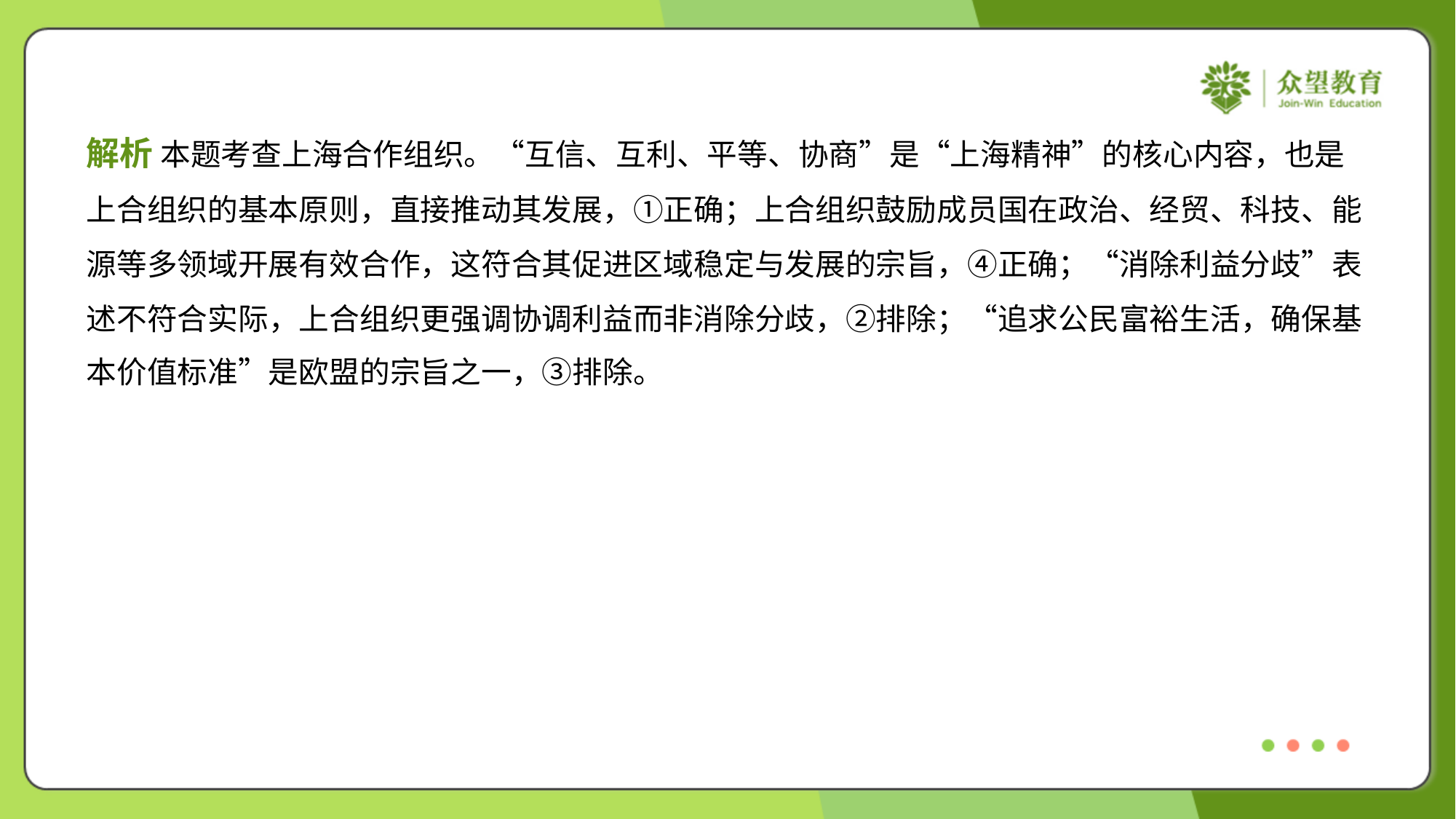

解析 本题考查上海合作组织。“互信、互利、平等、协商”是“上海精神”的核心内容，也是
上合组织的基本原则，直接推动其发展，①正确；上合组织鼓励成员国在政治、经贸、科技、能
源等多领域开展有效合作，这符合其促进区域稳定与发展的宗旨，④正确；“消除利益分歧”表
述不符合实际，上合组织更强调协调利益而非消除分歧，②排除；“追求公民富裕生活，确保基
本价值标准”是欧盟的宗旨之一，③排除。